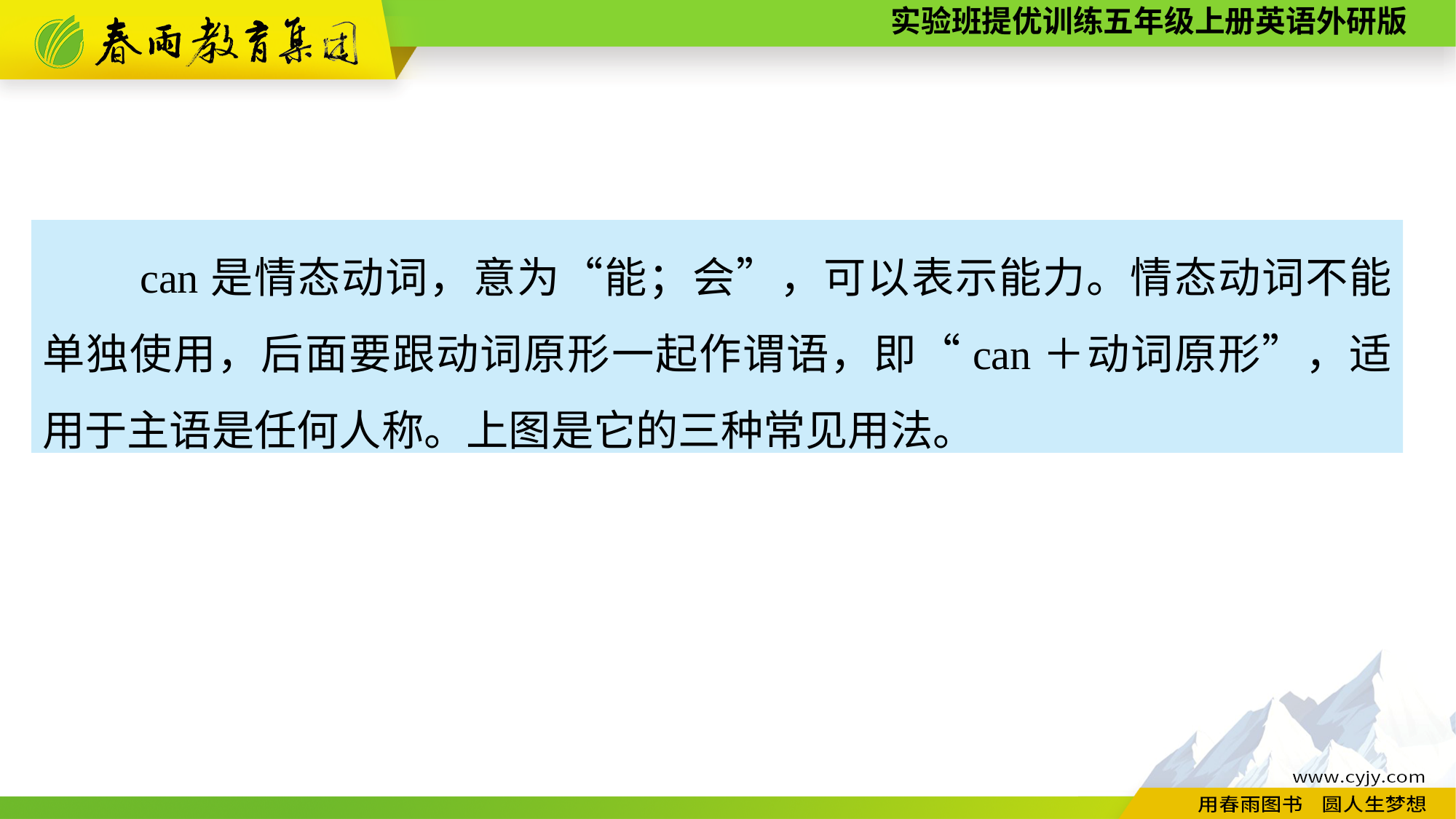

can是情态动词，意为“能；会”，可以表示能力。情态动词不能单独使用，后面要跟动词原形一起作谓语，即“can＋动词原形”，适用于主语是任何人称。上图是它的三种常见用法。